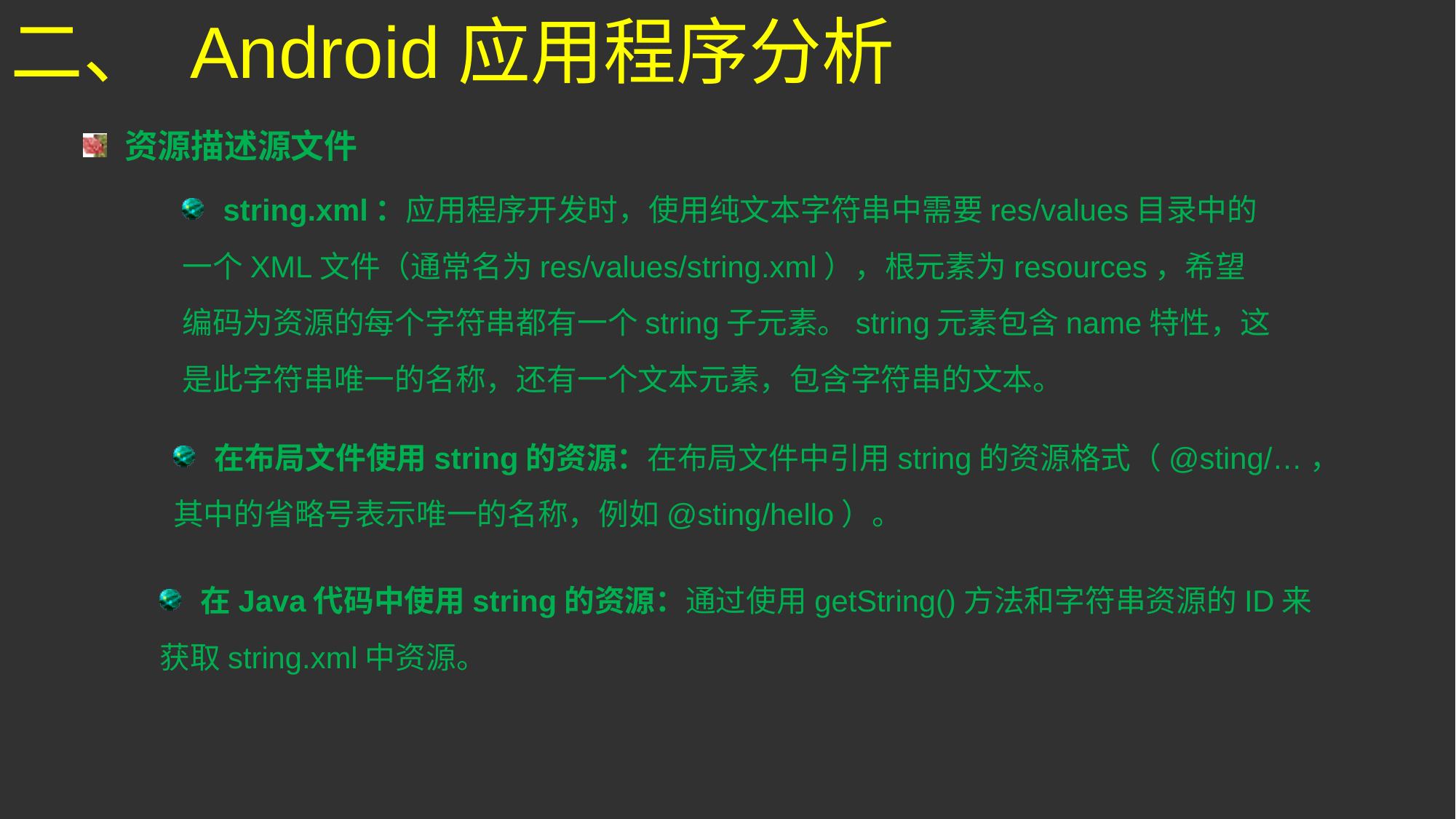

二、 Android应用程序分析
资源描述源文件
string.xml：应用程序开发时，使用纯文本字符串中需要res/values目录中的
一个XML文件（通常名为res/values/string.xml），根元素为resources，希望
编码为资源的每个字符串都有一个string子元素。string元素包含name特性，这
是此字符串唯一的名称，还有一个文本元素，包含字符串的文本。
在布局文件使用string的资源：在布局文件中引用string的资源格式（@sting/…，
其中的省略号表示唯一的名称，例如@sting/hello）。
在Java代码中使用string的资源：通过使用getString()方法和字符串资源的ID来
获取string.xml中资源。